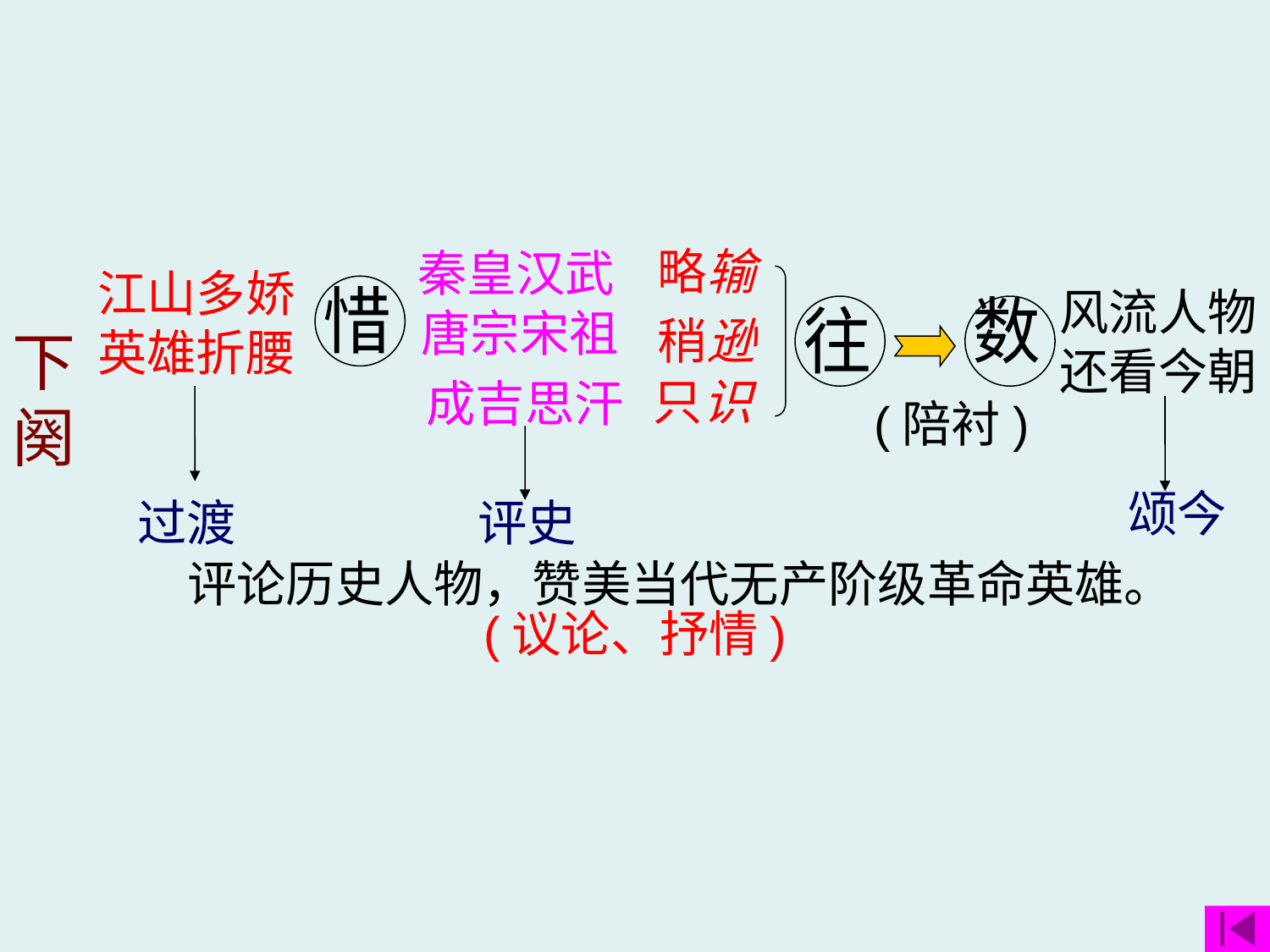

略输
秦皇汉武
江山多娇
英雄折腰

风流人物
还看今朝

惜
唐宗宋祖

往

数
稍逊
下阕

只识
成吉思汗

(陪衬)

颂今
过渡
评史
评论历史人物，赞美当代无产阶级革命英雄。
(议论、抒情)
#